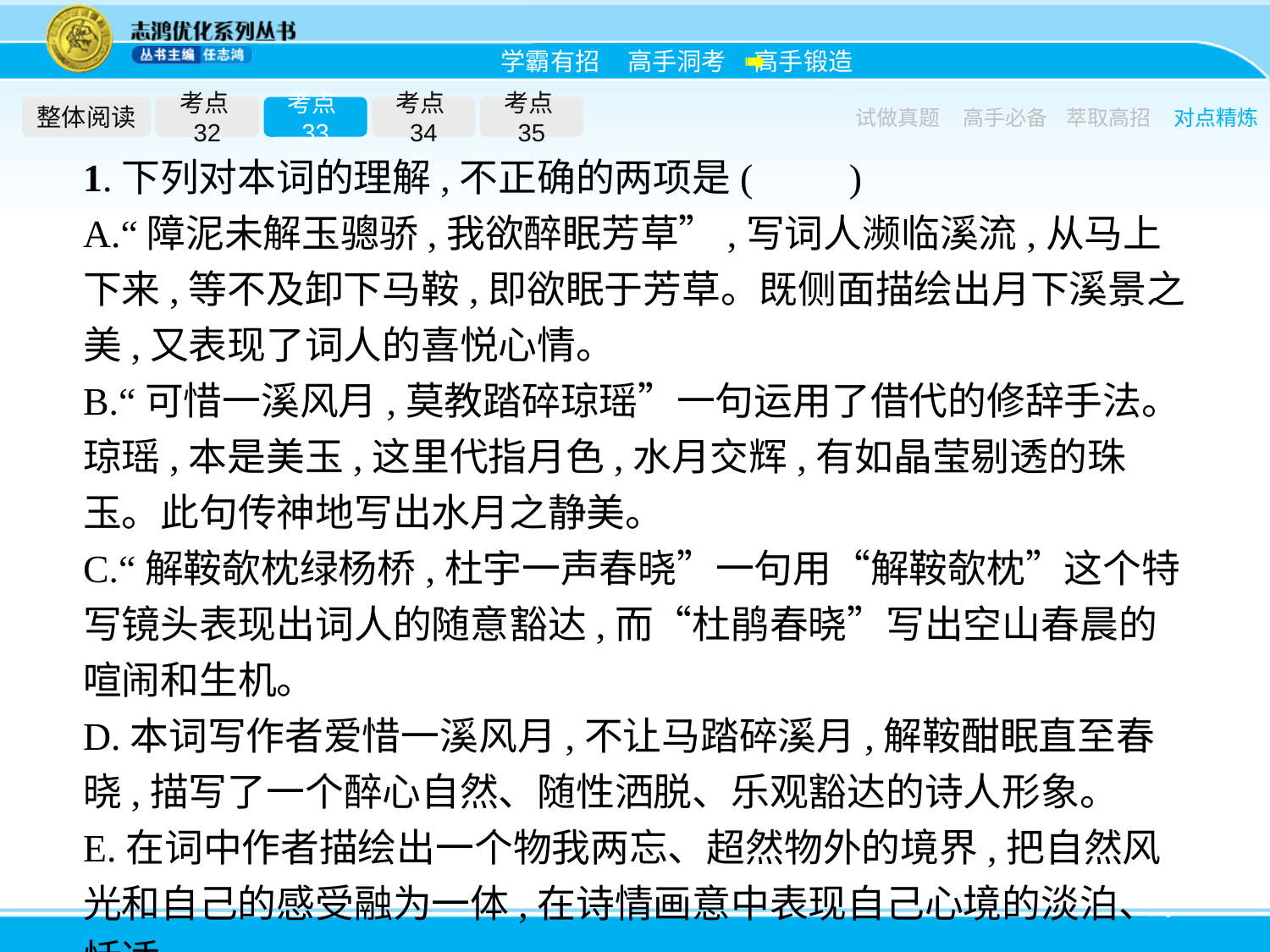

整体阅读
考点32
考点33
考点34
考点35
试做真题
高手必备
萃取高招
对点精炼
1.下列对本词的理解,不正确的两项是(　　)
A.“障泥未解玉骢骄,我欲醉眠芳草”,写词人濒临溪流,从马上下来,等不及卸下马鞍,即欲眠于芳草。既侧面描绘出月下溪景之美,又表现了词人的喜悦心情。
B.“可惜一溪风月,莫教踏碎琼瑶”一句运用了借代的修辞手法。琼瑶,本是美玉,这里代指月色,水月交辉,有如晶莹剔透的珠玉。此句传神地写出水月之静美。
C.“解鞍欹枕绿杨桥,杜宇一声春晓”一句用“解鞍欹枕”这个特写镜头表现出词人的随意豁达,而“杜鹃春晓”写出空山春晨的喧闹和生机。
D.本词写作者爱惜一溪风月,不让马踏碎溪月,解鞍酣眠直至春晓,描写了一个醉心自然、随性洒脱、乐观豁达的诗人形象。
E.在词中作者描绘出一个物我两忘、超然物外的境界,把自然风光和自己的感受融为一体,在诗情画意中表现自己心境的淡泊、恬适。